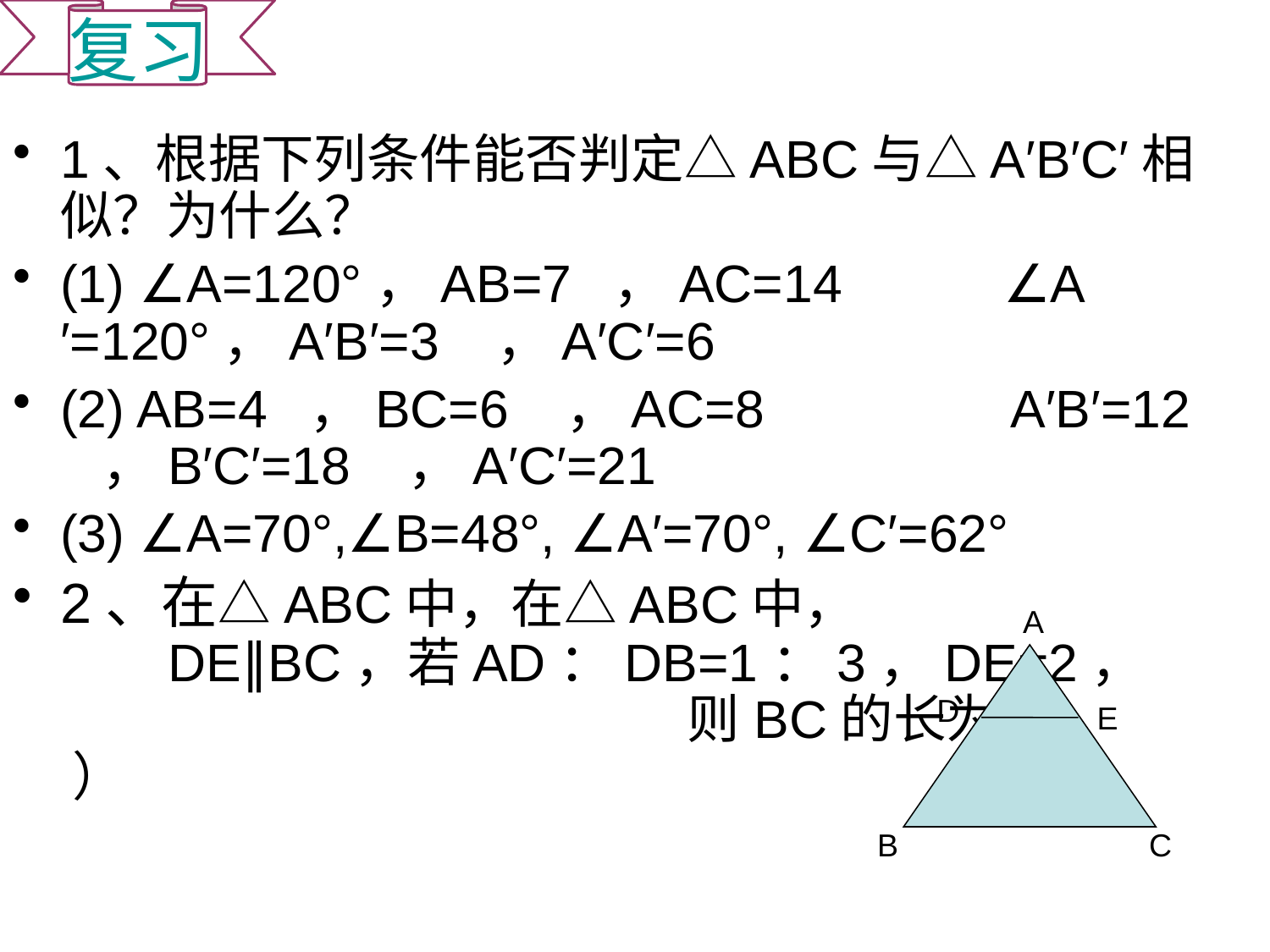

复习
1、根据下列条件能否判定△ABC与△A′B′C′相似？为什么？
(1) ∠A=120°，AB=7  ，AC=14           ∠A′=120°，A′B′=3   ，A′C′=6
(2) AB=4  ，BC=6   ，AC=8                 A′B′=12   ，B′C′=18   ，A′C′=21
(3) ∠A=70°,∠B=48°, ∠A′=70°, ∠C′=62°
2、在△ABC中，在△ABC中，                                      DE∥BC，若AD：DB=1：3，DE=2，                                                          则BC的长为（         ）
A

D
E

B
C